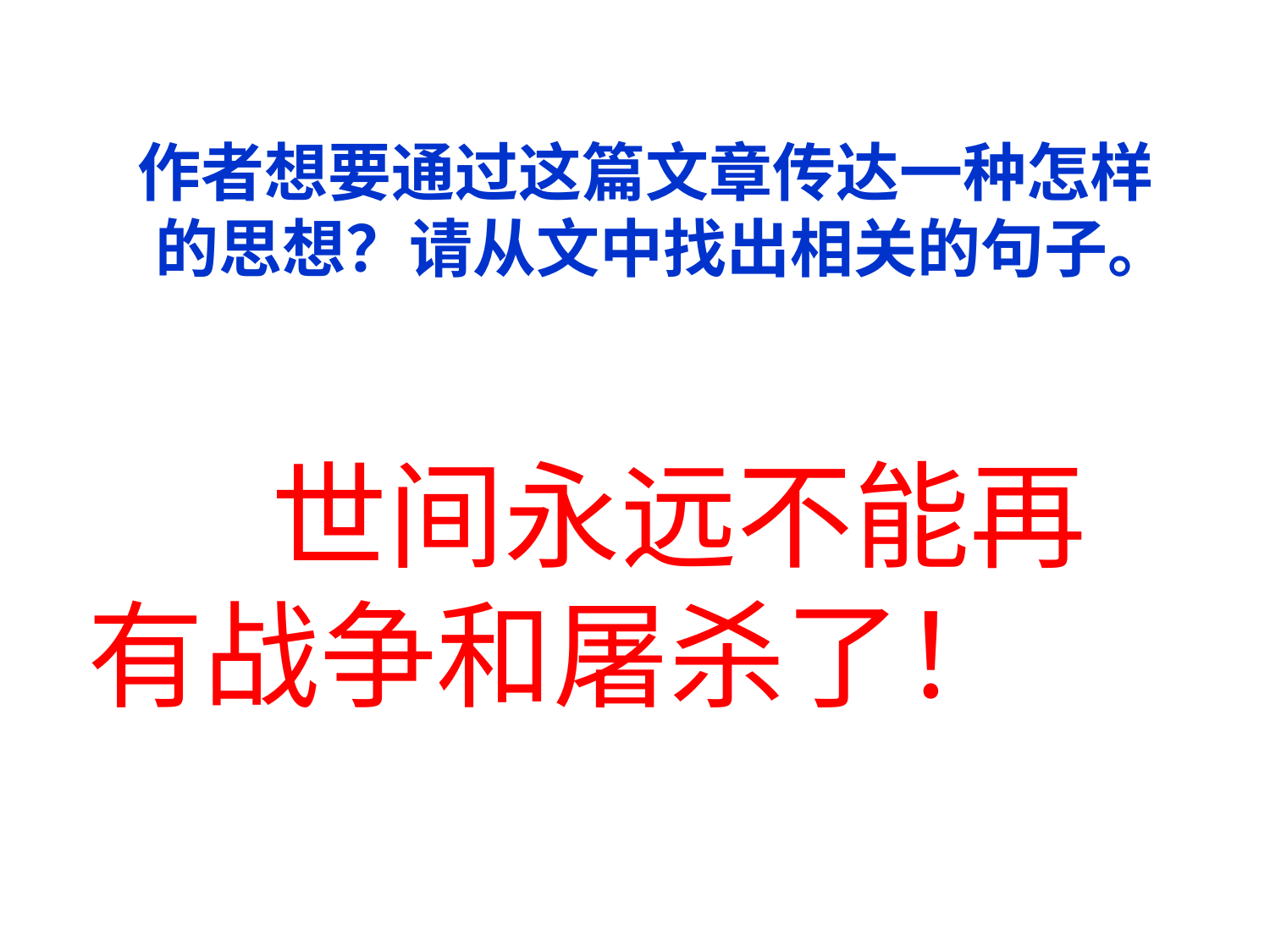

作者想要通过这篇文章传达一种怎样的思想？请从文中找出相关的句子。
      世间永远不能再有战争和屠杀了！